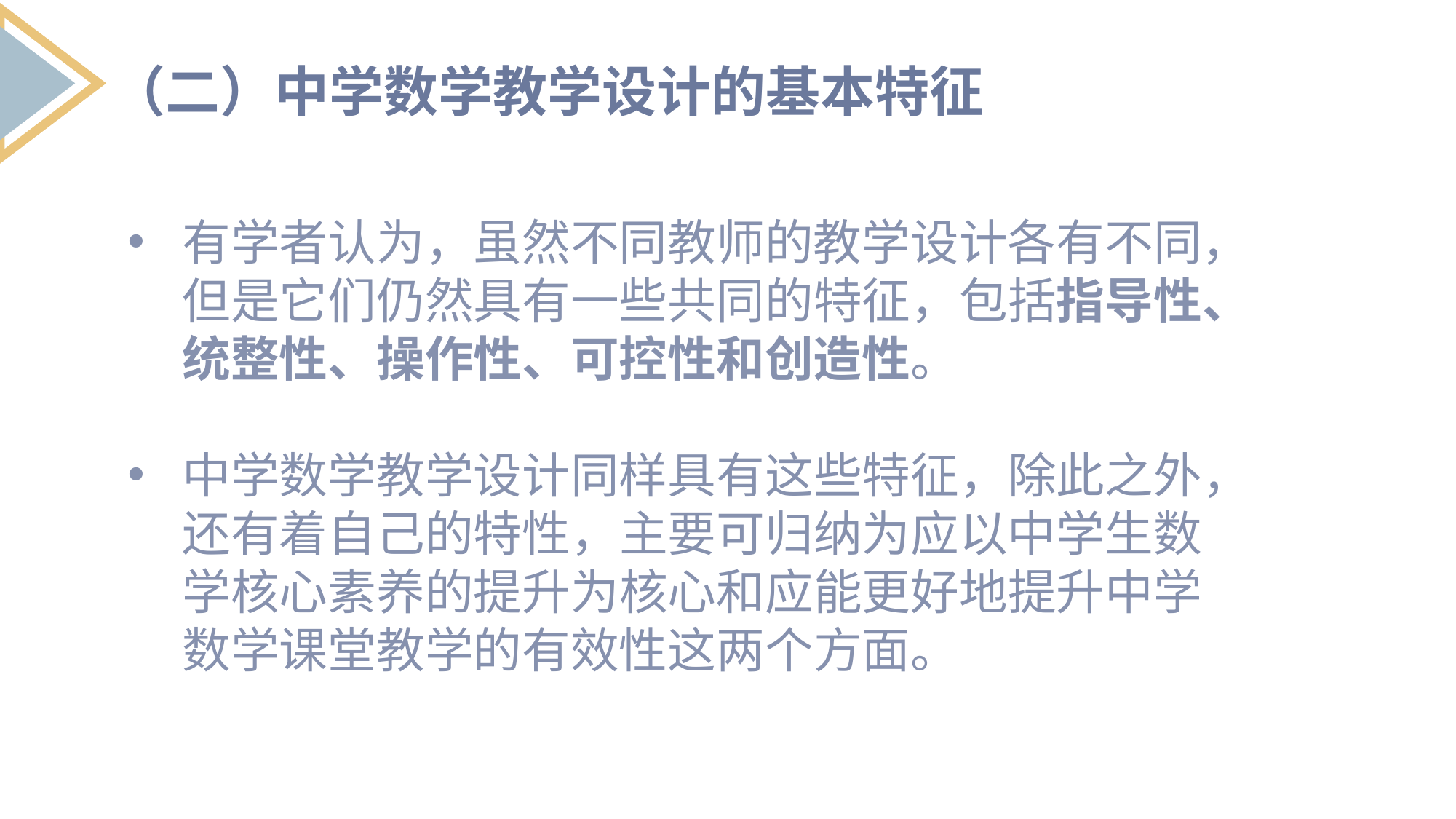

（二）中学数学教学设计的基本特征

有学者认为，虽然不同教师的教学设计各有不同，但是它们仍然具有一些共同的特征，包括指导性、统整性、操作性、可控性和创造性。

中学数学教学设计同样具有这些特征，除此之外，还有着自己的特性，主要可归纳为应以中学生数学核心素养的提升为核心和应能更好地提升中学数学课堂教学的有效性这两个方面。